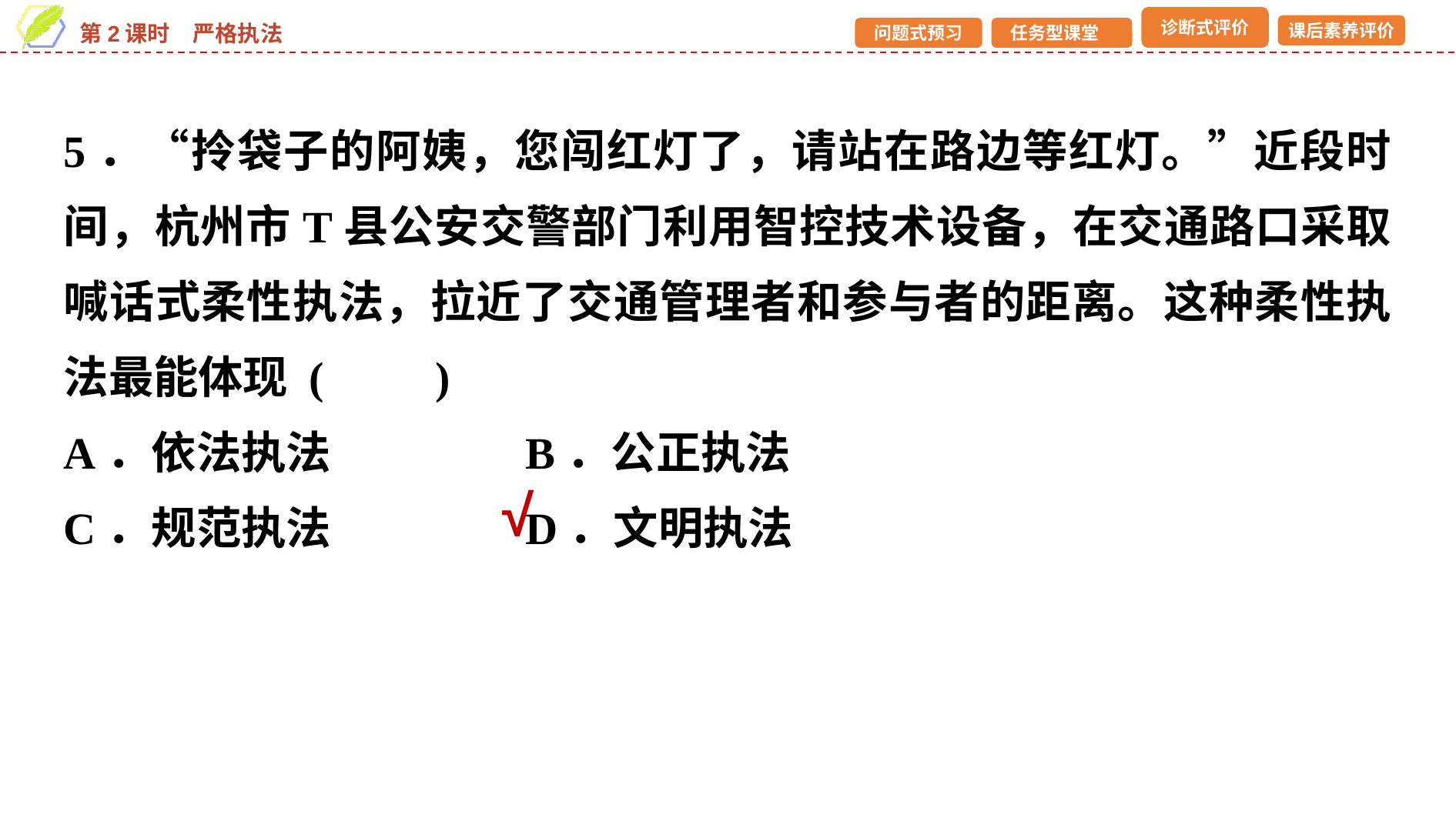

5．“拎袋子的阿姨，您闯红灯了，请站在路边等红灯。”近段时间，杭州市T县公安交警部门利用智控技术设备，在交通路口采取喊话式柔性执法，拉近了交通管理者和参与者的距离。这种柔性执法最能体现 (　　)
A．依法执法    		B．公正执法
C．规范执法    		D．文明执法
√